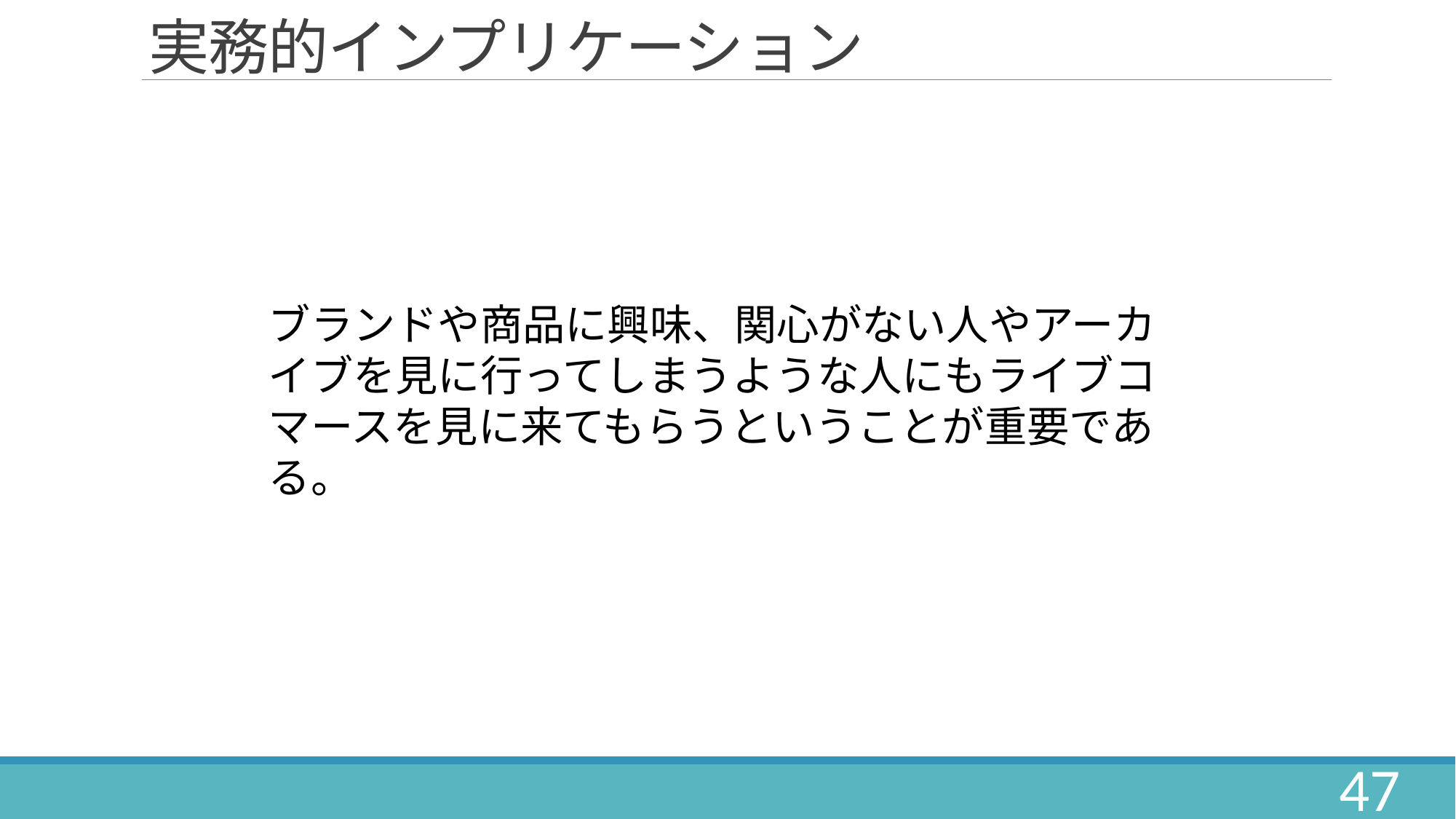

# 実務的インプリケーション
ブランドや商品に興味、関心がない人やアーカイブを見に行ってしまうような人にもライブコマースを見に来てもらうということが重要である。
47